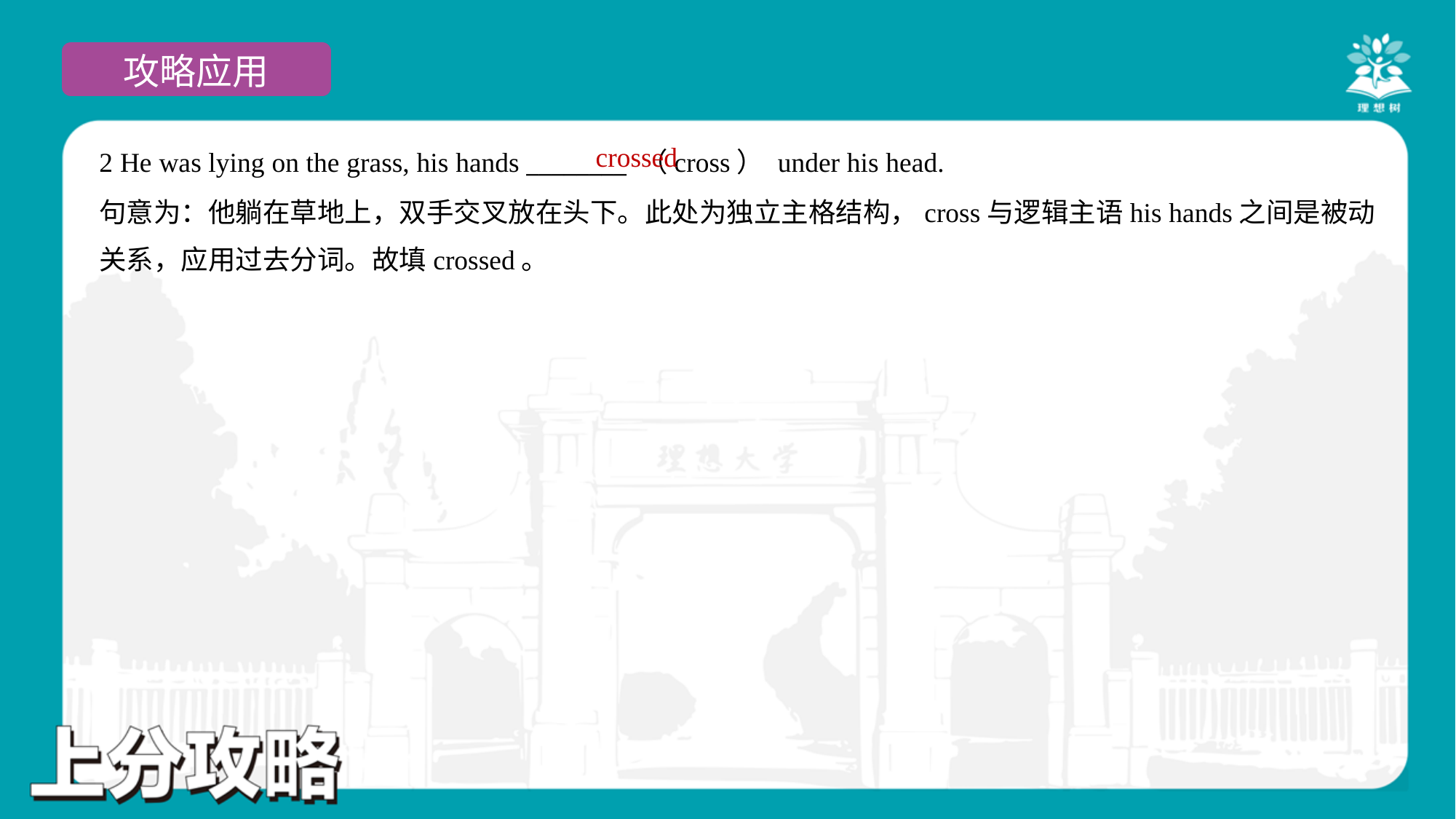

crossed
2 He was lying on the grass, his hands ________ （cross） under his head.
句意为：他躺在草地上，双手交叉放在头下。此处为独立主格结构，cross与逻辑主语his hands之间是被动
关系，应用过去分词。故填crossed。